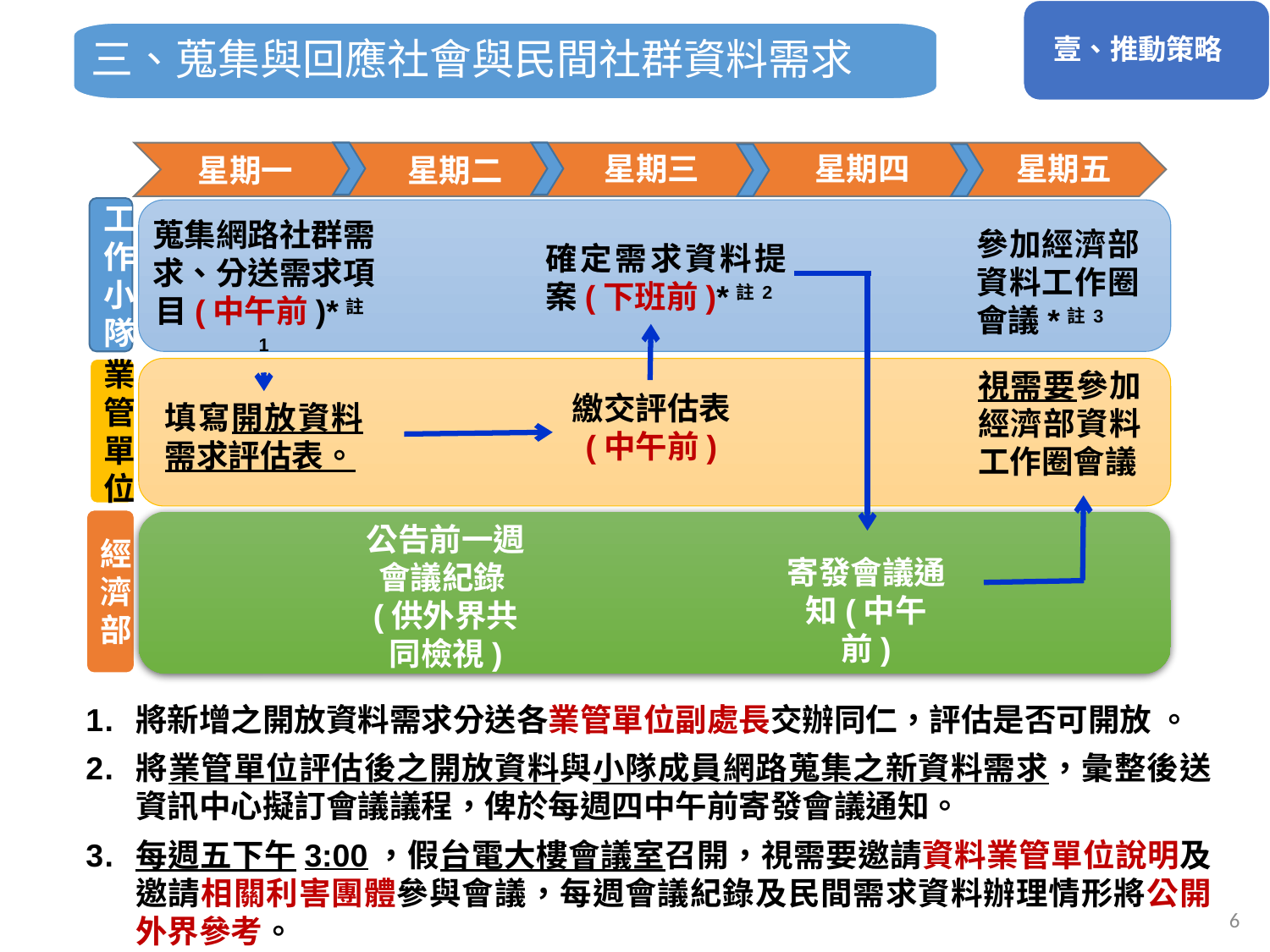

壹、推動策略
叁、資料工作小隊成軍
三、蒐集與回應社會與民間社群資料需求

星期三
星期四
星期五

星期一
星期二

工作小隊

蒐集網路社群需求、分送需求項目(中午前)*註1
參加經濟部資料工作圈會議*註3
確定需求資料提案(下班前)*註2
業管單位

視需要參加經濟部資料工作圈會議
繳交評估表
(中午前)
填寫開放資料需求評估表。
經濟部

寄發會議通知(中午前)
公告前一週會議紀錄(供外界共同檢視)
將新增之開放資料需求分送各業管單位副處長交辦同仁，評估是否可開放 。
將業管單位評估後之開放資料與小隊成員網路蒐集之新資料需求，彙整後送資訊中心擬訂會議議程，俾於每週四中午前寄發會議通知。
每週五下午3:00，假台電大樓會議室召開，視需要邀請資料業管單位說明及邀請相關利害團體參與會議，每週會議紀錄及民間需求資料辦理情形將公開外界參考。
6